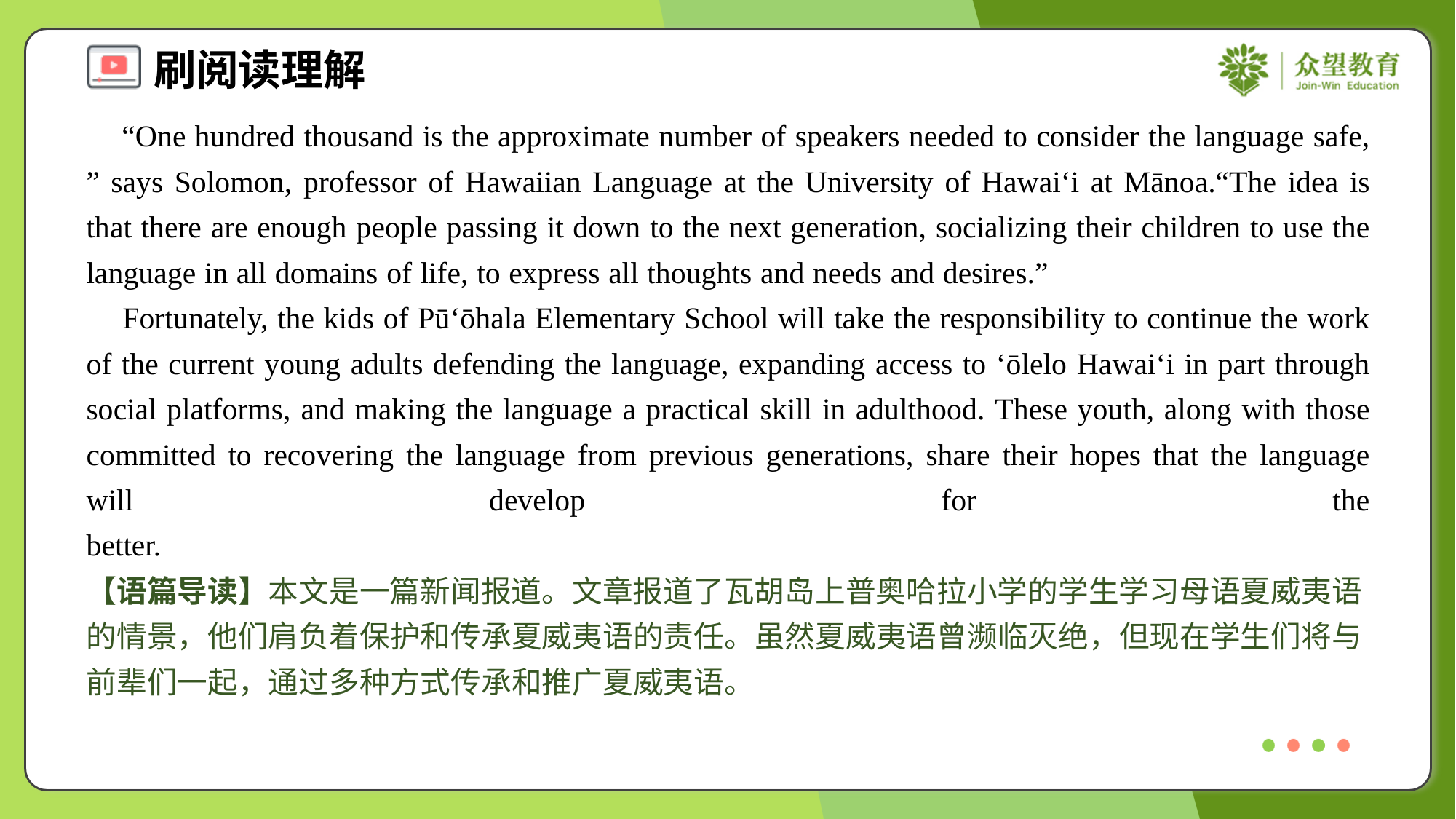

“One hundred thousand is the approximate number of speakers needed to consider the language safe, ” says Solomon, professor of Hawaiian Language at the University of Hawai‘i at Mānoa.“The idea is that there are enough people passing it down to the next generation, socializing their children to use the language in all domains of life, to express all thoughts and needs and desires.”
    Fortunately, the kids of Pū‘ōhala Elementary School will take the responsibility to continue the work of the current young adults defending the language, expanding access to ‘ōlelo Hawai‘i in part through social platforms, and making the language a practical skill in adulthood. These youth, along with those committed to recovering the language from previous generations, share their hopes that the language will develop for the better.#1.5
【语篇导读】本文是一篇新闻报道。文章报道了瓦胡岛上普奥哈拉小学的学生学习母语夏威夷语的情景，他们肩负着保护和传承夏威夷语的责任。虽然夏威夷语曾濒临灭绝，但现在学生们将与前辈们一起，通过多种方式传承和推广夏威夷语。